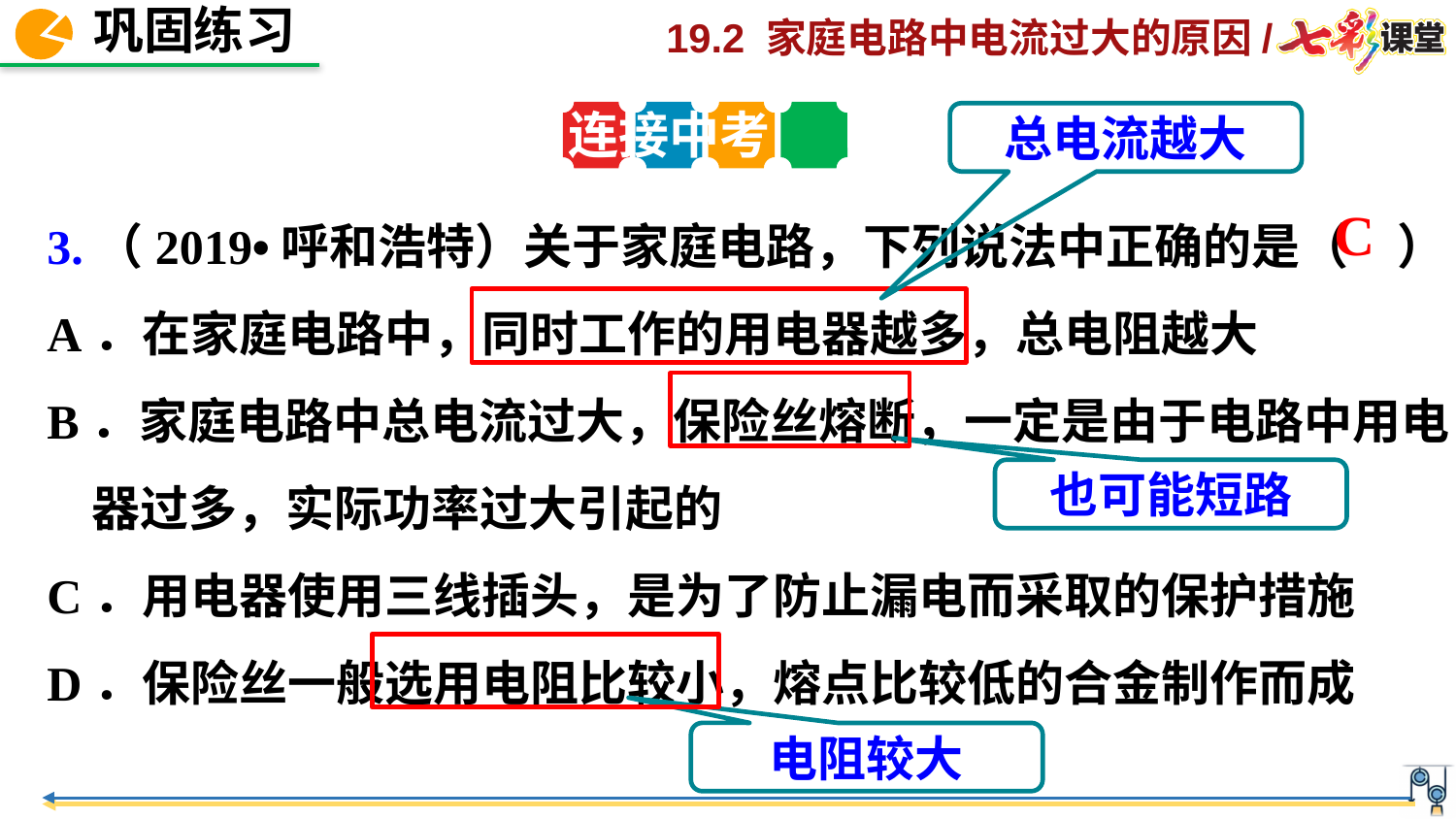

连接中考

总电流越大
3.（2019•呼和浩特）关于家庭电路，下列说法中正确的是（　）
A．在家庭电路中，同时工作的用电器越多，总电阻越大
B．家庭电路中总电流过大，保险丝熔断，一定是由于电路中用电
   器过多，实际功率过大引起的
C．用电器使用三线插头，是为了防止漏电而采取的保护措施
D．保险丝一般选用电阻比较小，熔点比较低的合金制作而成
C

也可能短路

电阻较大